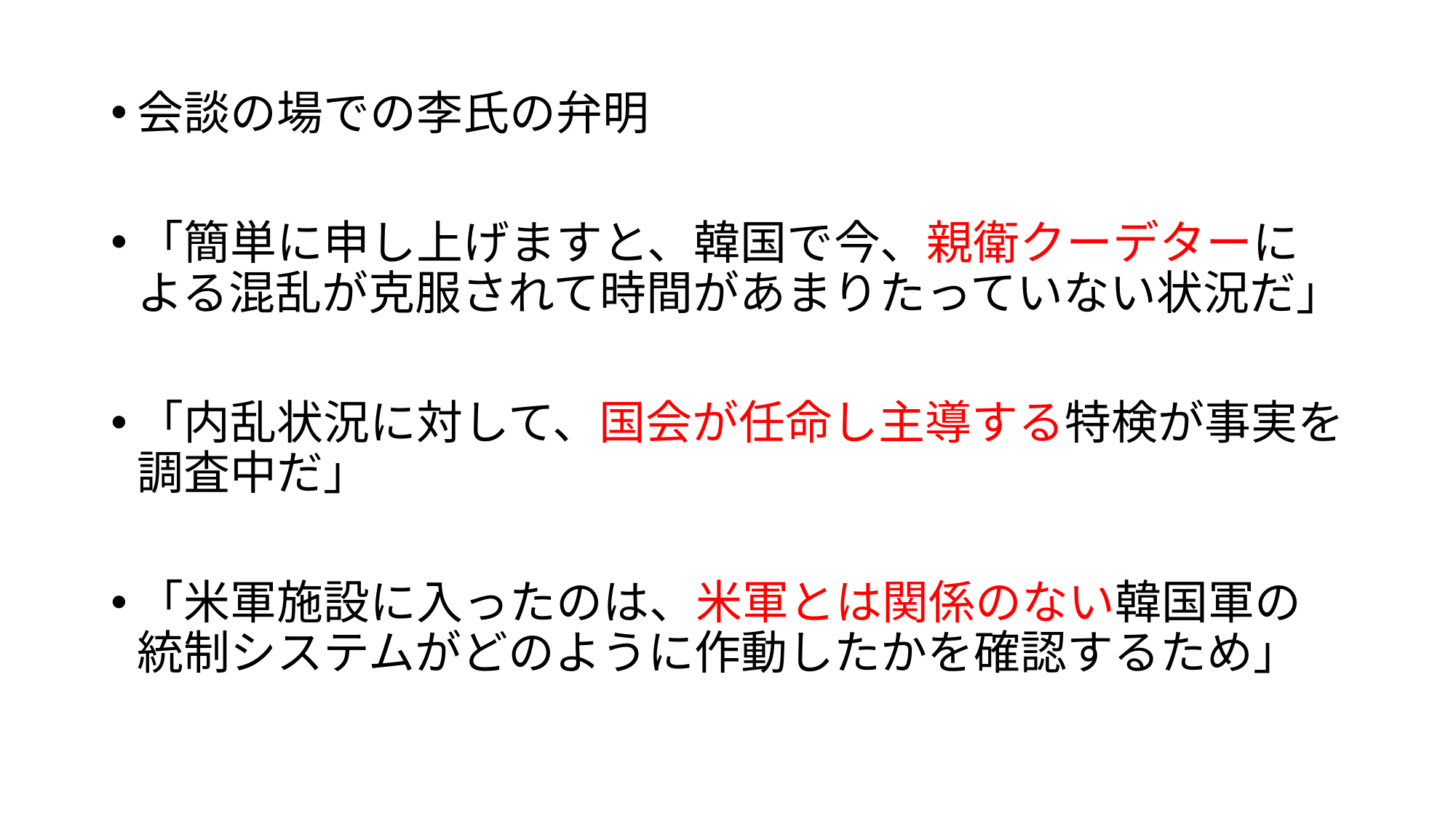

会談の場での李氏の弁明

「簡単に申し上げますと、韓国で今、親衛クーデターによる混乱が克服されて時間があまりたっていない状況だ」

「内乱状況に対して、国会が任命し主導する特検が事実を調査中だ」

「米軍施設に入ったのは、米軍とは関係のない韓国軍の統制システムがどのように作動したかを確認するため」